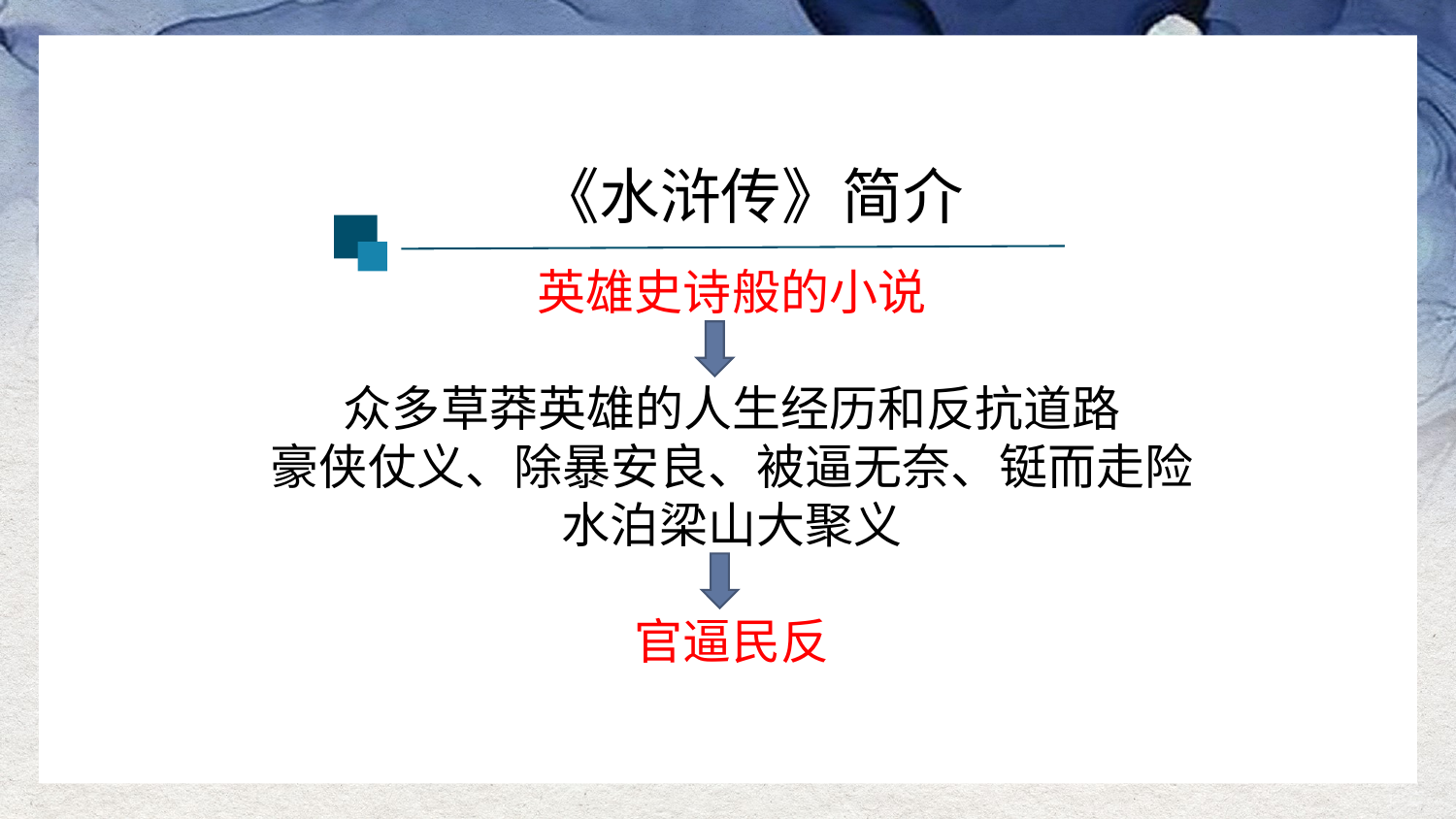

《水浒传》简介

英雄史诗般的小说

众多草莽英雄的人生经历和反抗道路
豪侠仗义、除暴安良、被逼无奈、铤而走险
水泊梁山大聚义

官逼民反